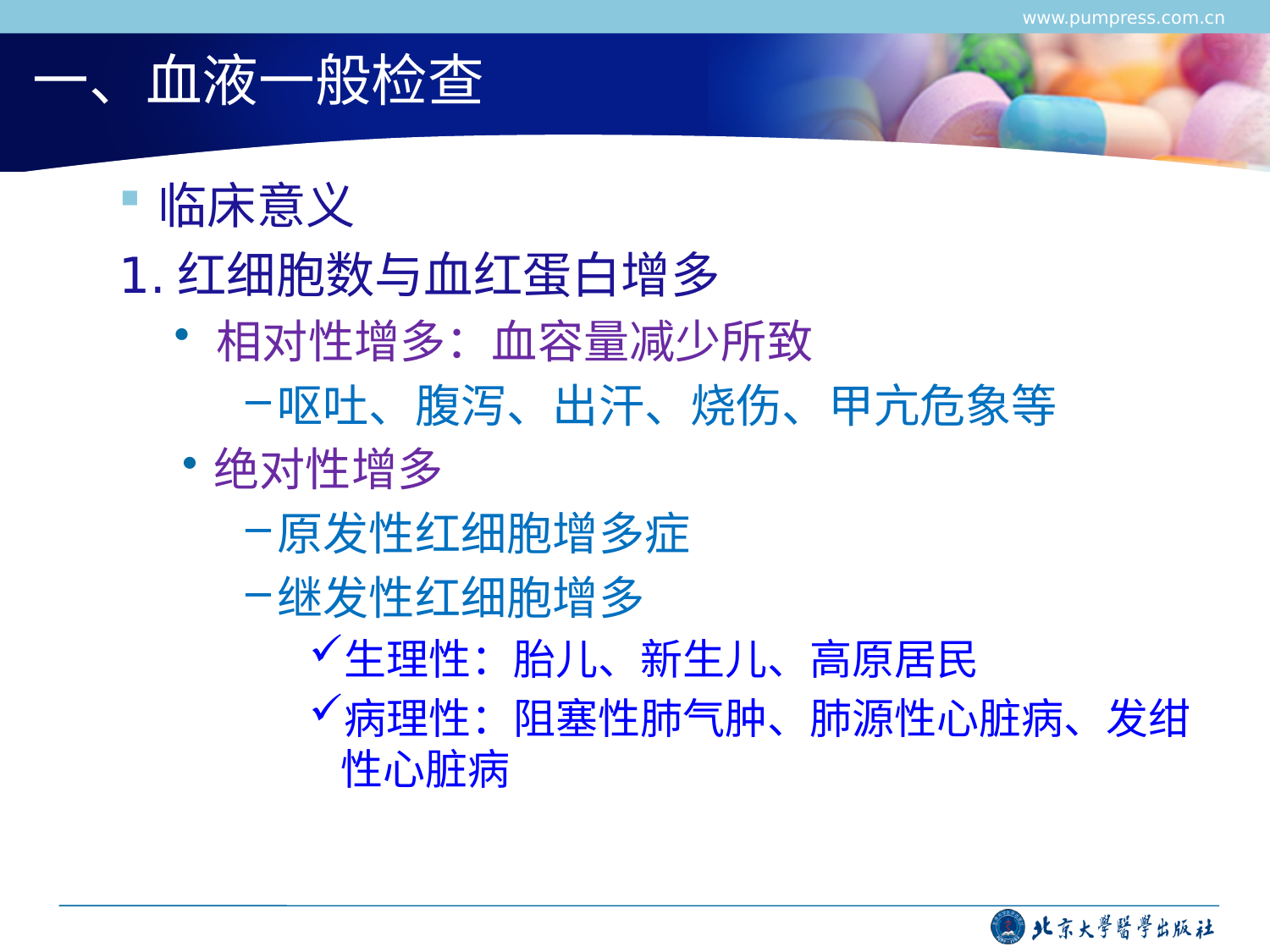

www.pumpress.com.cn
# 一、血液一般检查
临床意义
1.红细胞数与血红蛋白增多
相对性增多：血容量减少所致
呕吐、腹泻、出汗、烧伤、甲亢危象等
绝对性增多
原发性红细胞增多症
继发性红细胞增多
生理性：胎儿、新生儿、高原居民
病理性：阻塞性肺气肿、肺源性心脏病、发绀性心脏病